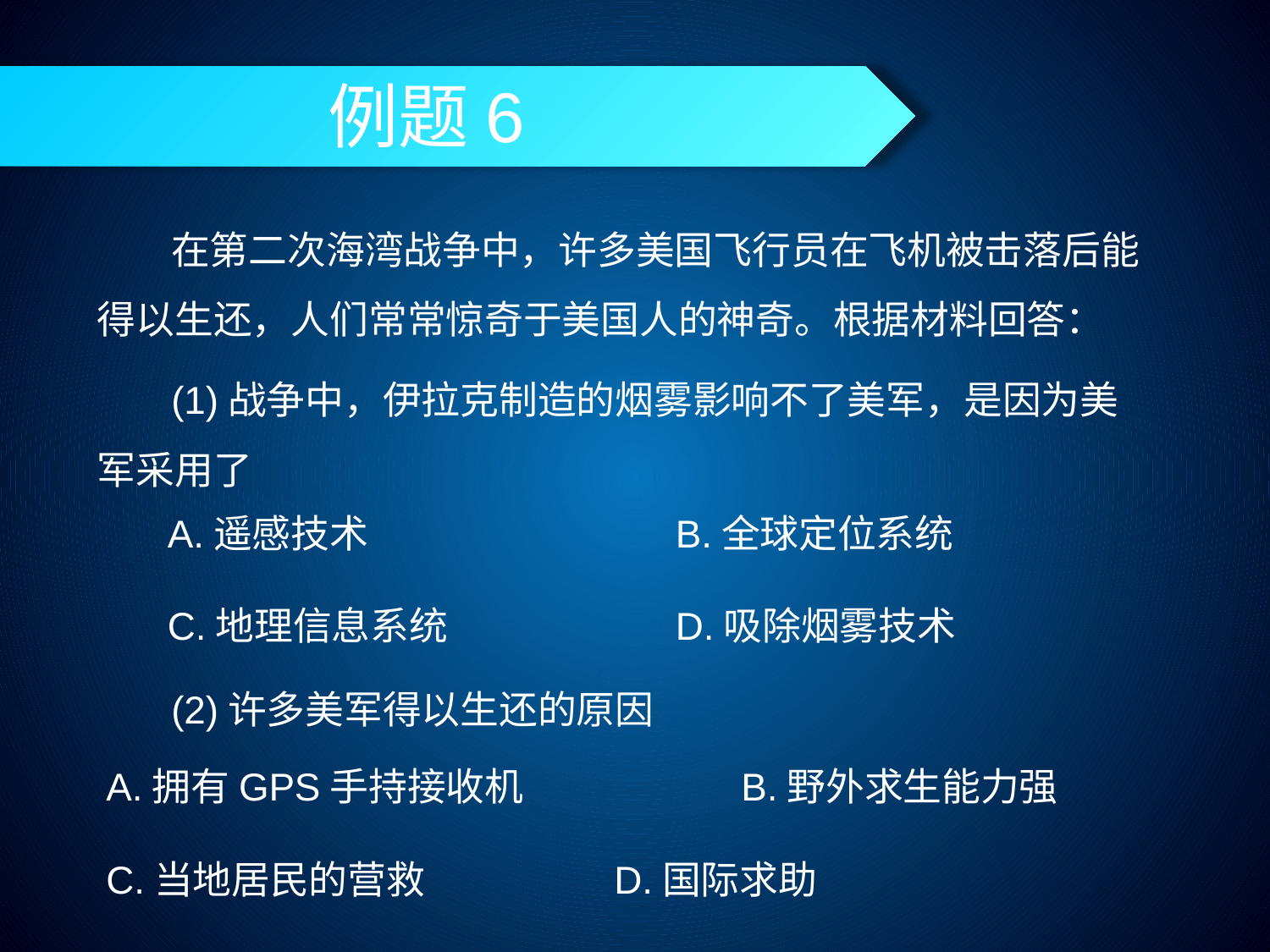

# 例题6
在第二次海湾战争中，许多美国飞行员在飞机被击落后能得以生还，人们常常惊奇于美国人的神奇。根据材料回答：
(1)战争中，伊拉克制造的烟雾影响不了美军，是因为美军采用了
A.遥感技术			B.全球定位系统
C.地理信息系统 		D.吸除烟雾技术
(2)许多美军得以生还的原因
A.拥有GPS手持接收机		B.野外求生能力强
C.当地居民的营救		D.国际求助